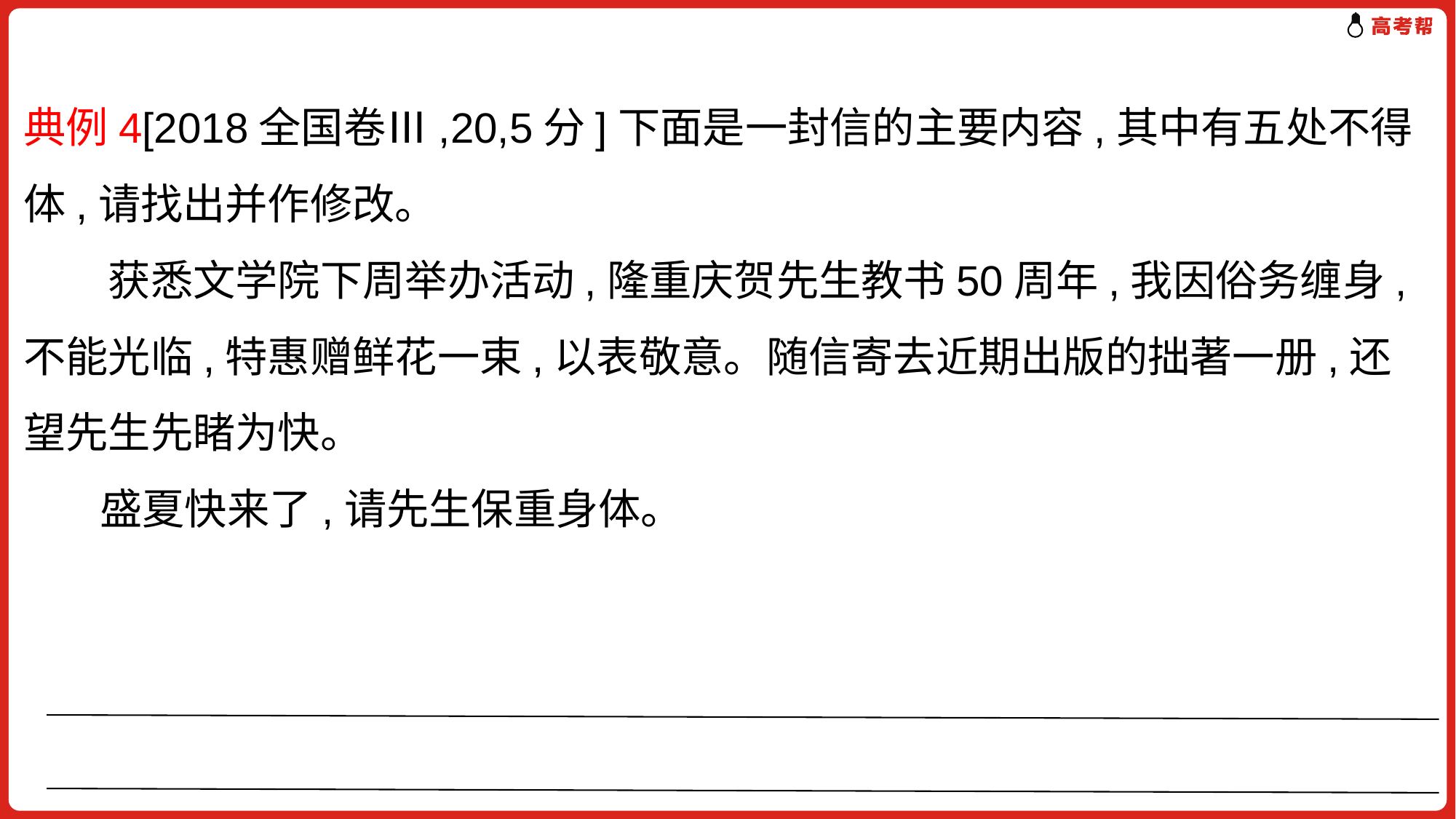

典例4[2018全国卷Ⅲ,20,5分]下面是一封信的主要内容,其中有五处不得体,请找出并作修改。
　　获悉文学院下周举办活动,隆重庆贺先生教书50周年,我因俗务缠身,不能光临,特惠赠鲜花一束,以表敬意。随信寄去近期出版的拙著一册,还望先生先睹为快。
       盛夏快来了,请先生保重身体。